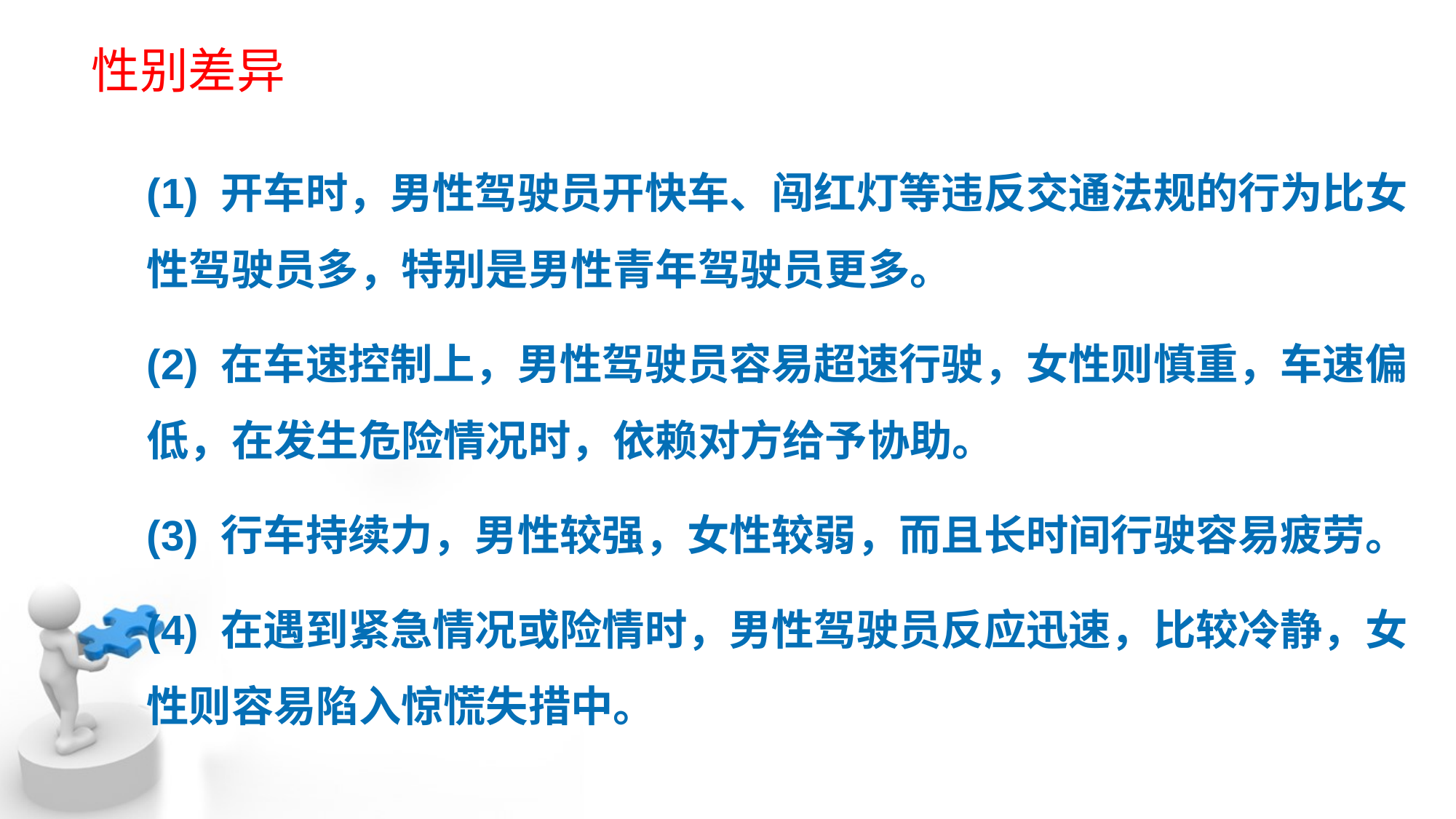

# 性别差异
(1) 开车时，男性驾驶员开快车、闯红灯等违反交通法规的行为比女性驾驶员多，特别是男性青年驾驶员更多。
(2) 在车速控制上，男性驾驶员容易超速行驶，女性则慎重，车速偏低，在发生危险情况时，依赖对方给予协助。
(3) 行车持续力，男性较强，女性较弱，而且长时间行驶容易疲劳。
(4) 在遇到紧急情况或险情时，男性驾驶员反应迅速，比较冷静，女性则容易陷入惊慌失措中。